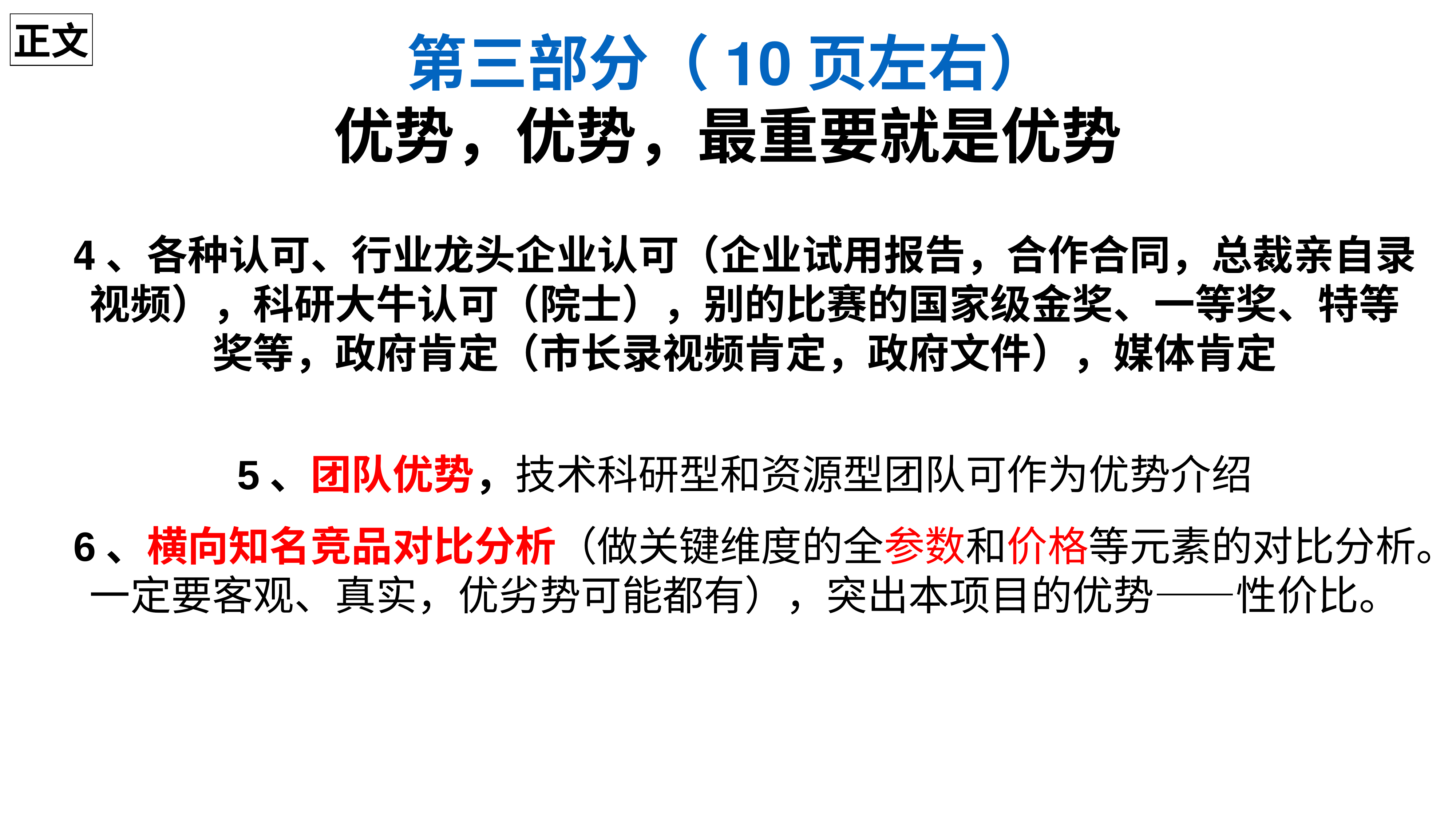

正文
第三部分（10页左右）
优势，优势，最重要就是优势
4、各种认可、行业龙头企业认可（企业试用报告，合作合同，总裁亲自录视频），科研大牛认可（院士），别的比赛的国家级金奖、一等奖、特等奖等，政府肯定（市长录视频肯定，政府文件），媒体肯定
5、团队优势，技术科研型和资源型团队可作为优势介绍
6、横向知名竞品对比分析（做关键维度的全参数和价格等元素的对比分析。一定要客观、真实，优劣势可能都有），突出本项目的优势——性价比。